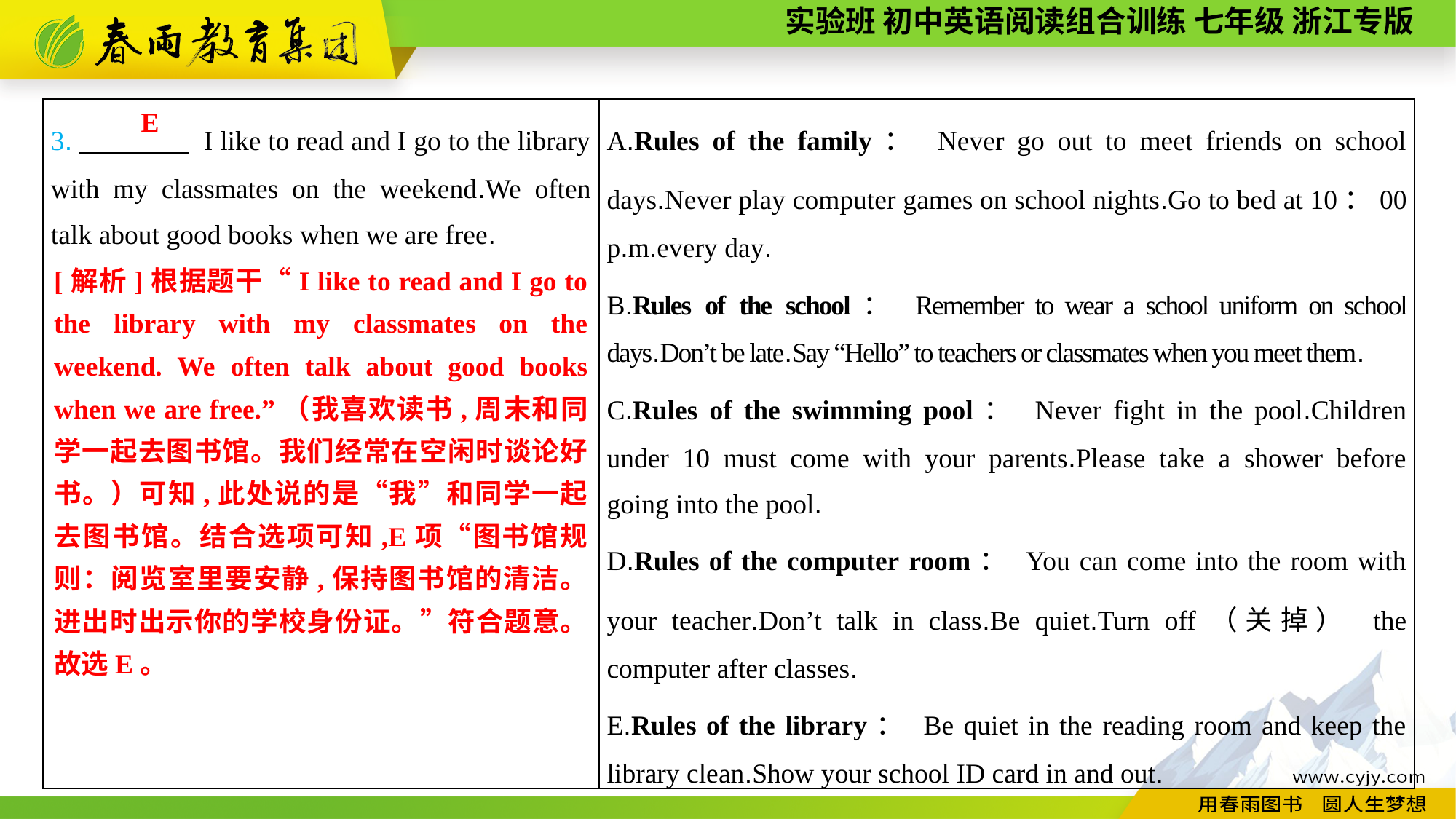

| 3.　　　　 I like to read and I go to the library with my classmates on the weekend.We often talk about good books when we are free. | A.Rules of the family： Never go out to meet friends on school days.Never play computer games on school nights.Go to bed at 10：00 p.m.every day. B.Rules of the school： Remember to wear a school uniform on school days.Don’t be late.Say “Hello” to teachers or classmates when you meet them. C.Rules of the swimming pool： Never fight in the pool.Children under 10 must come with your parents.Please take a shower before going into the pool. D.Rules of the computer room： You can come into the room with your teacher.Don’t talk in class.Be quiet.Turn off（关掉） the computer after classes. E.Rules of the library： Be quiet in the reading room and keep the library clean.Show your school ID card in and out. |
| --- | --- |
E
[解析]根据题干“I like to read and I go to the library with my classmates on the weekend. We often talk about good books when we are free.”（我喜欢读书,周末和同学一起去图书馆。我们经常在空闲时谈论好书。）可知,此处说的是“我”和同学一起去图书馆。结合选项可知,E项“图书馆规则：阅览室里要安静,保持图书馆的清洁。进出时出示你的学校身份证。”符合题意。故选E。